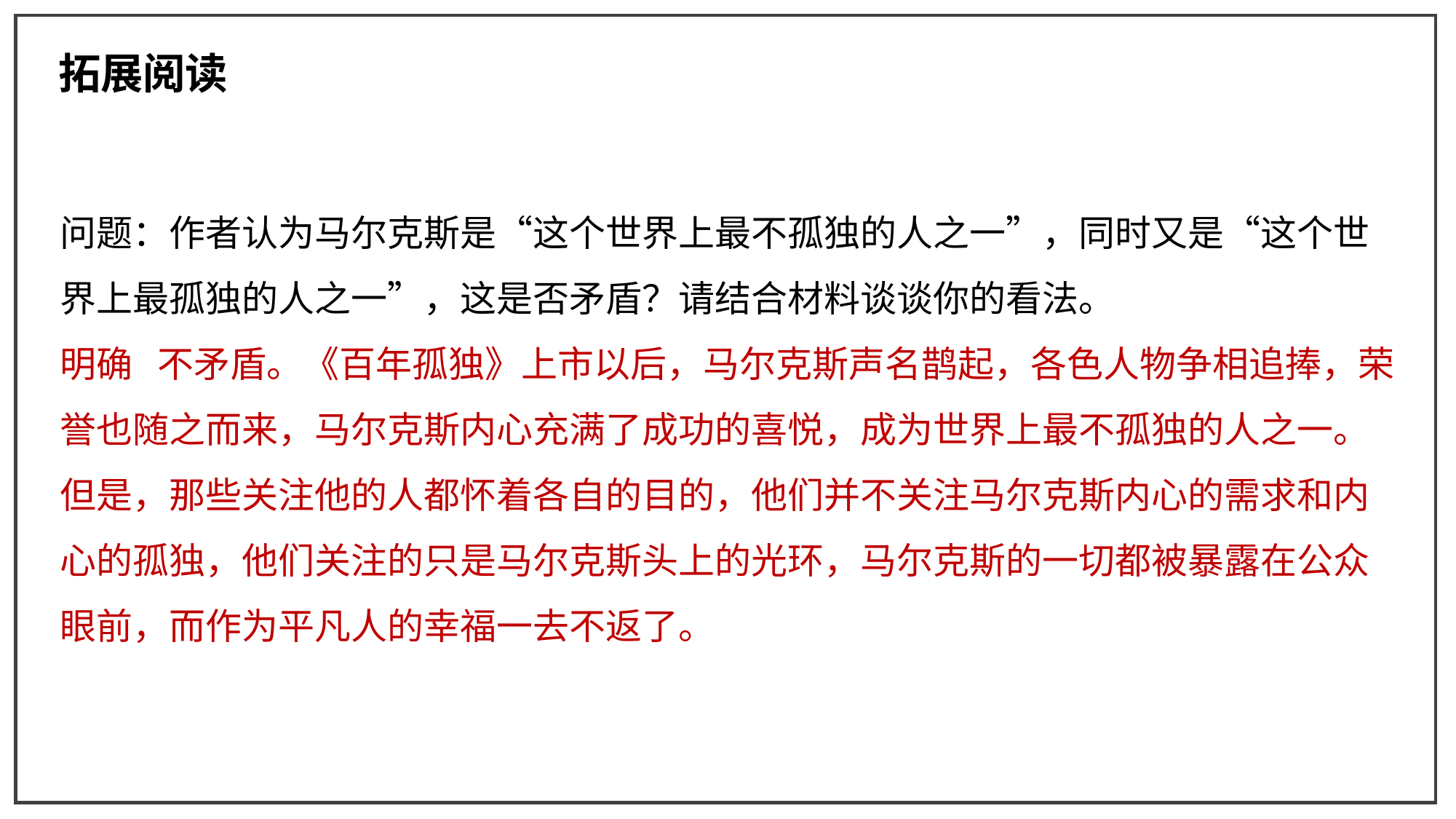

拓展阅读
问题：作者认为马尔克斯是“这个世界上最不孤独的人之一”，同时又是“这个世界上最孤独的人之一”，这是否矛盾？请结合材料谈谈你的看法。
明确   不矛盾。《百年孤独》上市以后，马尔克斯声名鹊起，各色人物争相追捧，荣誉也随之而来，马尔克斯内心充满了成功的喜悦，成为世界上最不孤独的人之一。但是，那些关注他的人都怀着各自的目的，他们并不关注马尔克斯内心的需求和内心的孤独，他们关注的只是马尔克斯头上的光环，马尔克斯的一切都被暴露在公众眼前，而作为平凡人的幸福一去不返了。